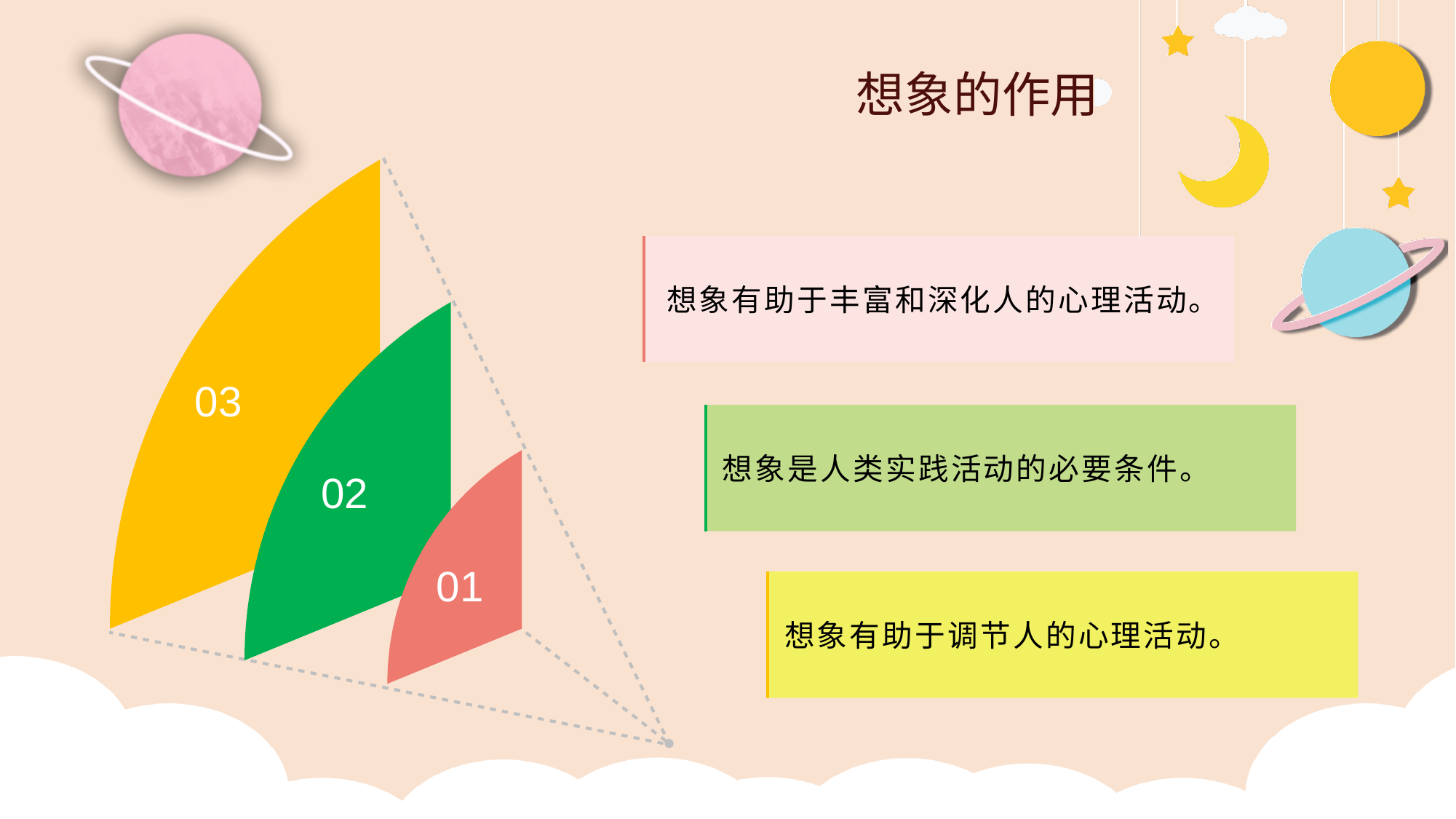

想象的作用

想象有助于丰富和深化人的心理活动。

03

想象是人类实践活动的必要条件。

02
01

想象有助于调节人的心理活动。